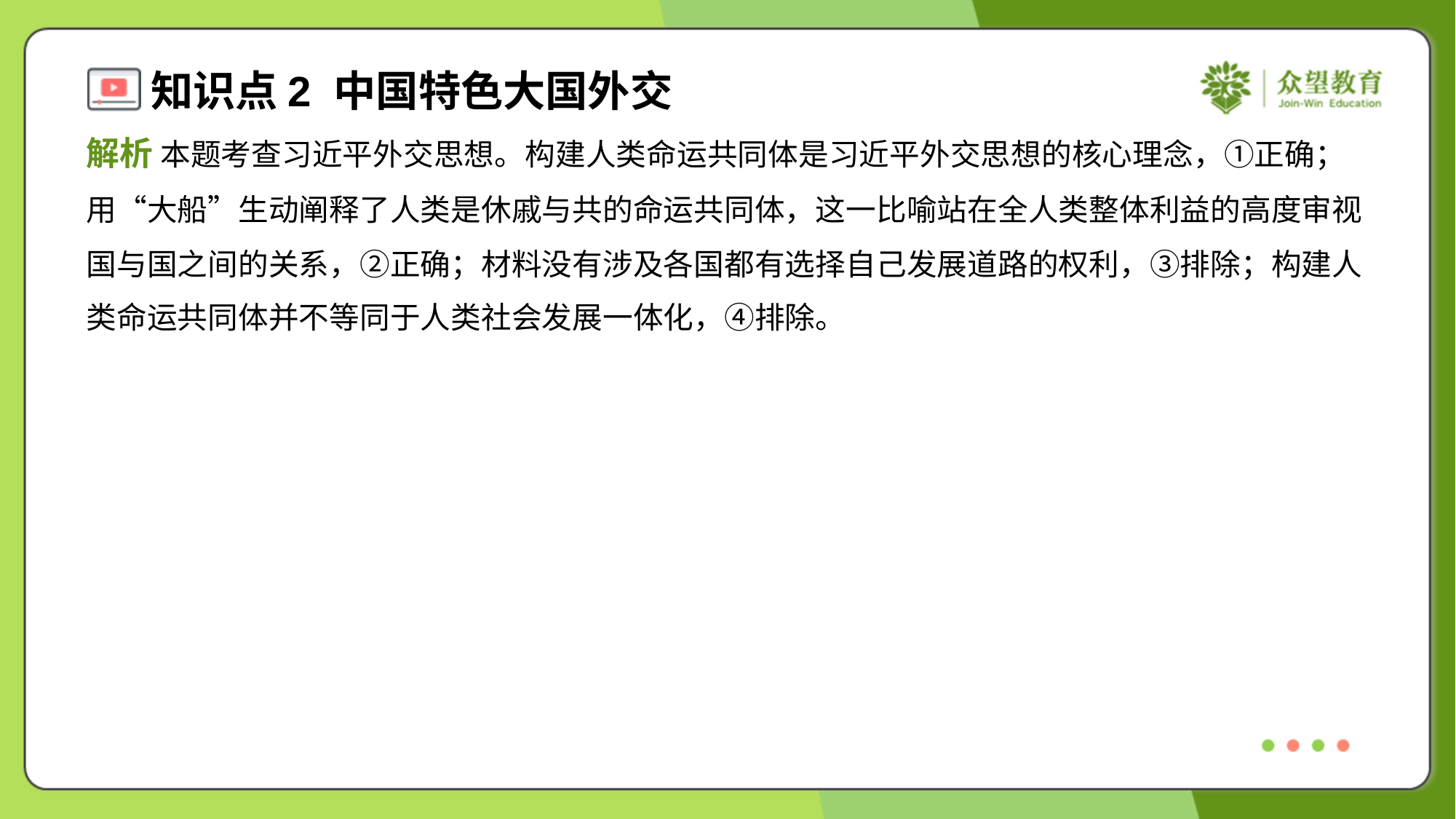

解析 本题考查习近平外交思想。构建人类命运共同体是习近平外交思想的核心理念，①正确；
用“大船”生动阐释了人类是休戚与共的命运共同体，这一比喻站在全人类整体利益的高度审视
国与国之间的关系，②正确；材料没有涉及各国都有选择自己发展道路的权利，③排除；构建人
类命运共同体并不等同于人类社会发展一体化，④排除。